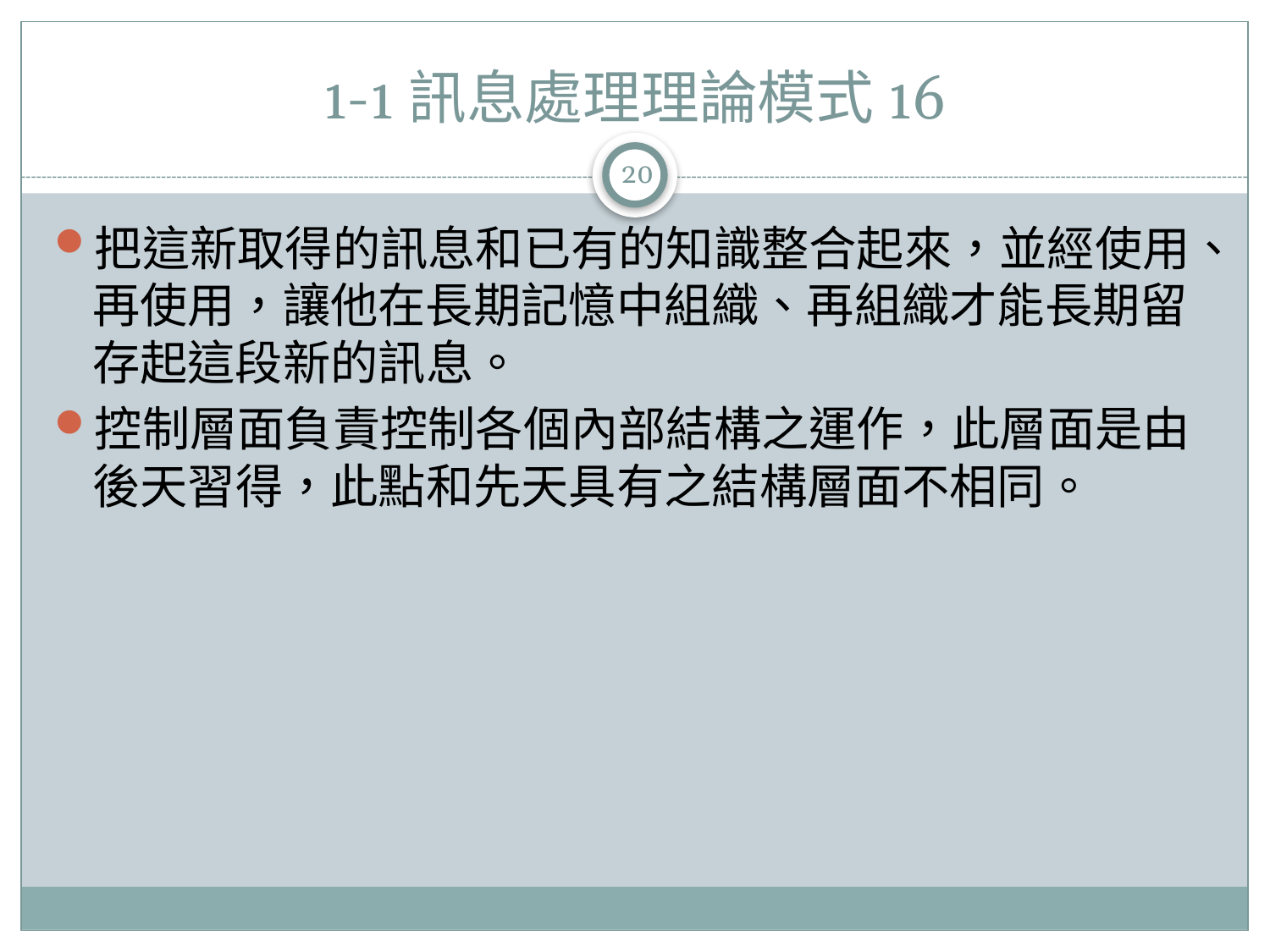

# 1-1訊息處理理論模式16
20
把這新取得的訊息和已有的知識整合起來，並經使用、再使用，讓他在長期記憶中組織、再組織才能長期留存起這段新的訊息。
控制層面負責控制各個內部結構之運作，此層面是由後天習得，此點和先天具有之結構層面不相同。